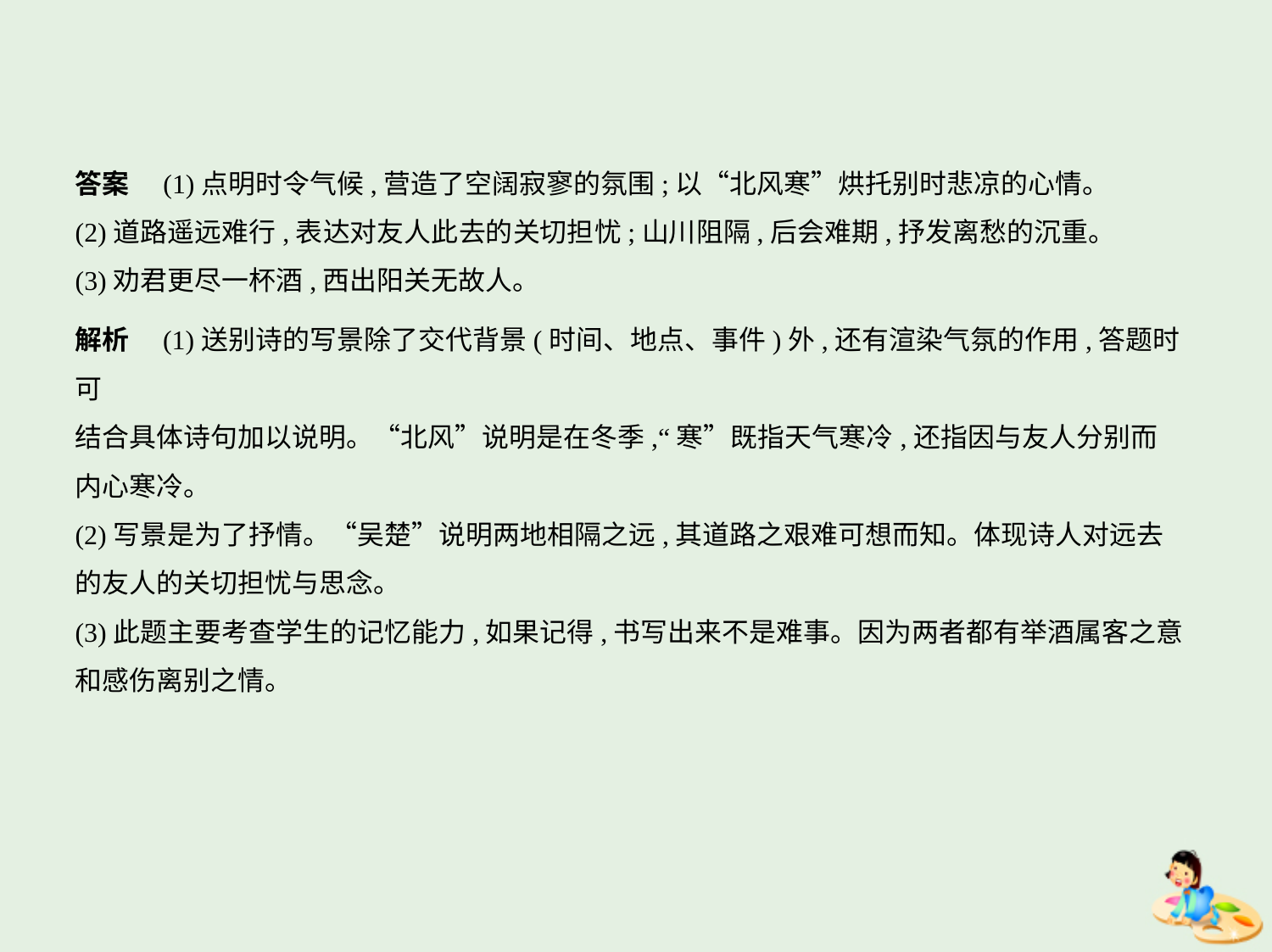

答案　(1)点明时令气候,营造了空阔寂寥的氛围;以“北风寒”烘托别时悲凉的心情。
(2)道路遥远难行,表达对友人此去的关切担忧;山川阻隔,后会难期,抒发离愁的沉重。
(3)劝君更尽一杯酒,西出阳关无故人。
解析　(1)送别诗的写景除了交代背景(时间、地点、事件)外,还有渲染气氛的作用,答题时可
结合具体诗句加以说明。“北风”说明是在冬季,“寒”既指天气寒冷,还指因与友人分别而
内心寒冷。
(2)写景是为了抒情。“吴楚”说明两地相隔之远,其道路之艰难可想而知。体现诗人对远去
的友人的关切担忧与思念。
(3)此题主要考查学生的记忆能力,如果记得,书写出来不是难事。因为两者都有举酒属客之意
和感伤离别之情。